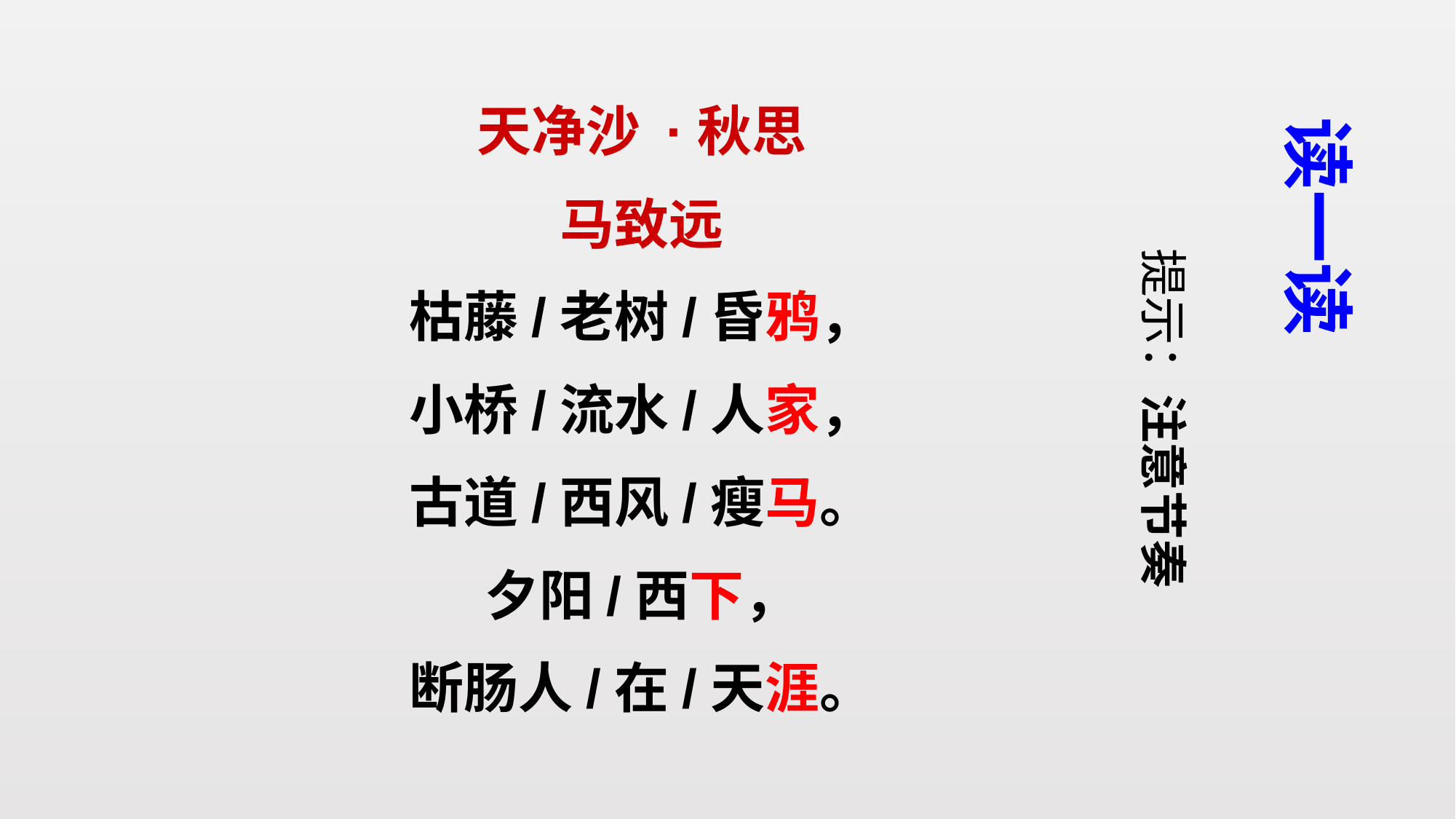

天净沙 ·秋思
马致远
枯藤/老树/昏鸦，
小桥/流水/人家，
古道/西风/瘦马。
夕阳/西下，
断肠人/在/天涯。
读一读
提示：注意节奏